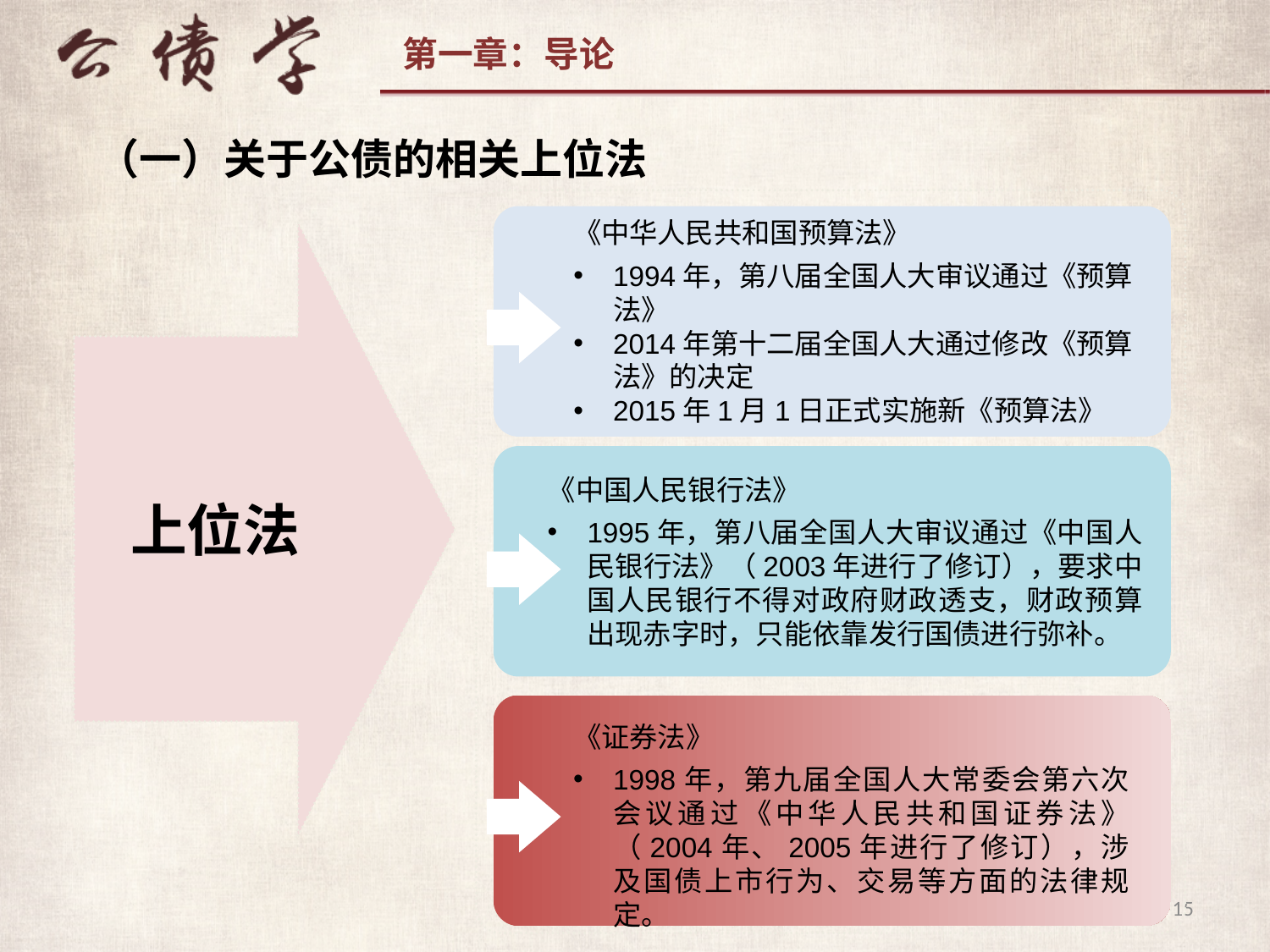

（一）关于公债的相关上位法

《中华人民共和国预算法》
1994年，第八届全国人大审议通过《预算法》
2014年第十二届全国人大通过修改《预算法》的决定
2015年1月1日正式实施新《预算法》
上位法

《中国人民银行法》
1995年，第八届全国人大审议通过《中国人民银行法》（2003年进行了修订），要求中国人民银行不得对政府财政透支，财政预算出现赤字时，只能依靠发行国债进行弥补。

《证券法》
1998年，第九届全国人大常委会第六次会议通过《中华人民共和国证券法》（2004年、2005年进行了修订），涉及国债上市行为、交易等方面的法律规定。
15